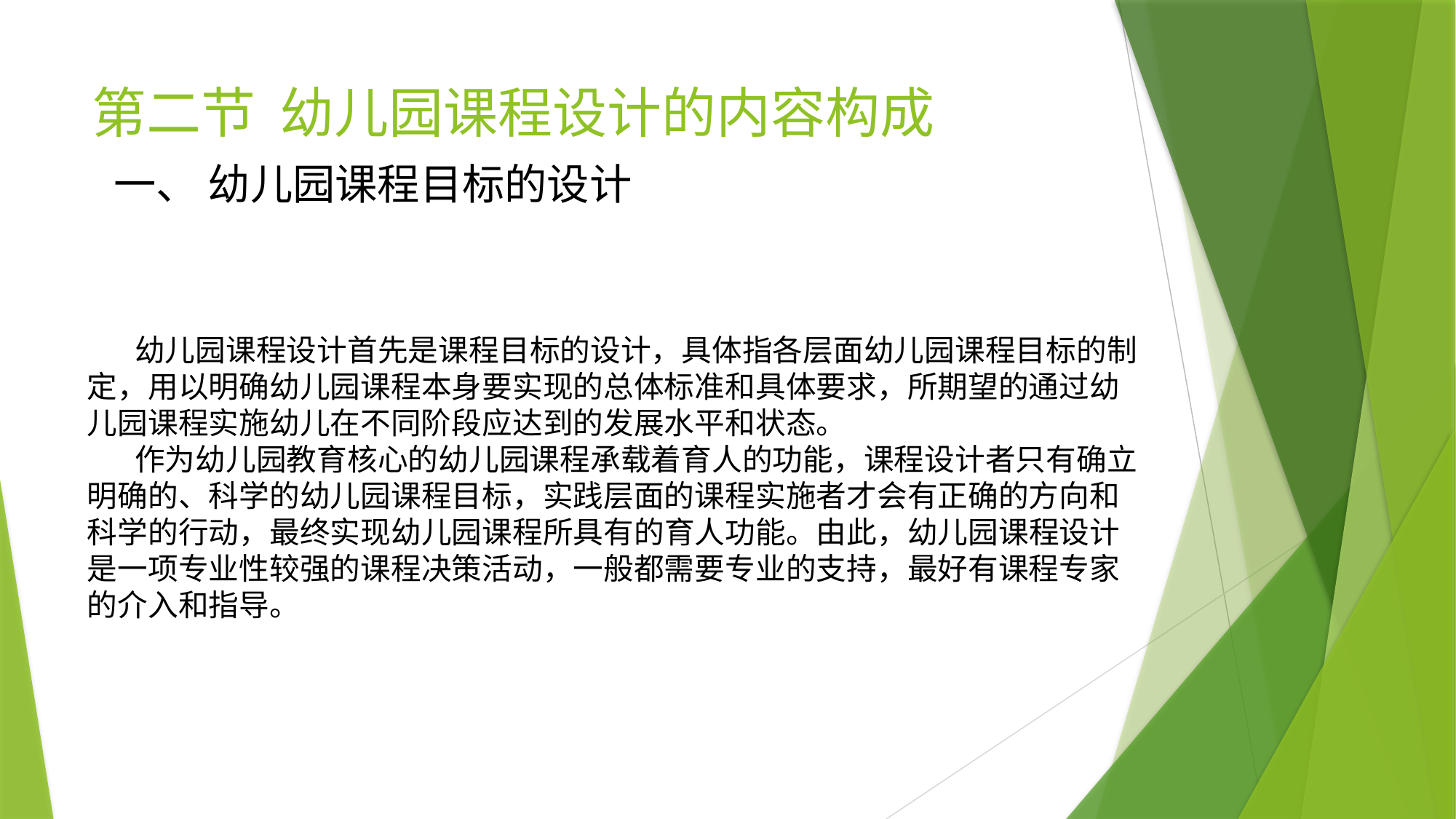

# 第二节  幼儿园课程设计的内容构成
一、 幼儿园课程目标的设计
      幼儿园课程设计首先是课程目标的设计，具体指各层面幼儿园课程目标的制定，用以明确幼儿园课程本身要实现的总体标准和具体要求，所期望的通过幼儿园课程实施幼儿在不同阶段应达到的发展水平和状态。
      作为幼儿园教育核心的幼儿园课程承载着育人的功能，课程设计者只有确立明确的、科学的幼儿园课程目标，实践层面的课程实施者才会有正确的方向和科学的行动，最终实现幼儿园课程所具有的育人功能。由此，幼儿园课程设计是一项专业性较强的课程决策活动，一般都需要专业的支持，最好有课程专家的介入和指导。